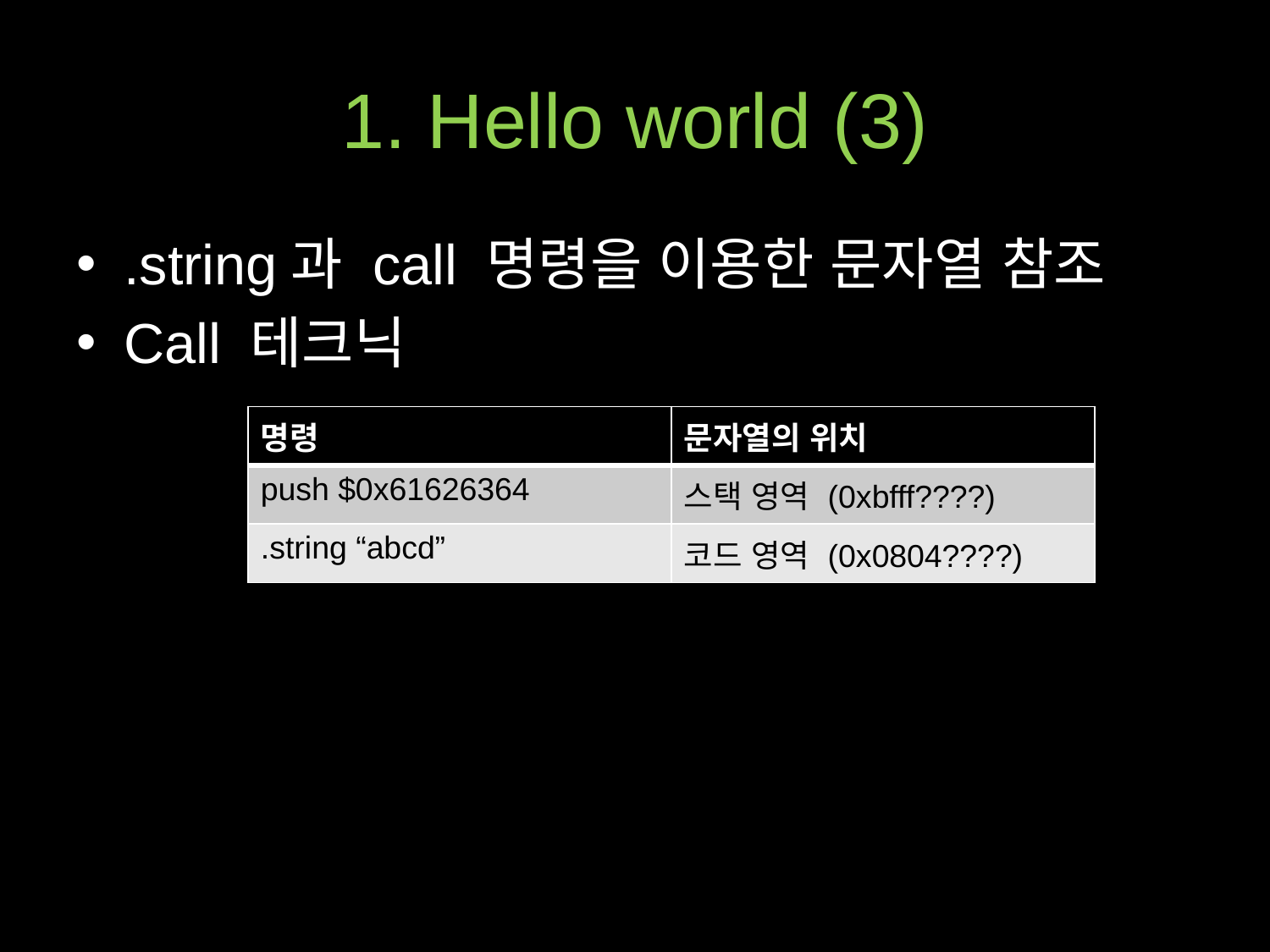

# 1. Hello world (3)
.string과 call 명령을 이용한 문자열 참조
Call 테크닉

| 명령 | 문자열의 위치 |
| --- | --- |
| push $0x61626364 | 스택 영역 (0xbfff????) |
| .string “abcd” | 코드 영역 (0x0804????) |